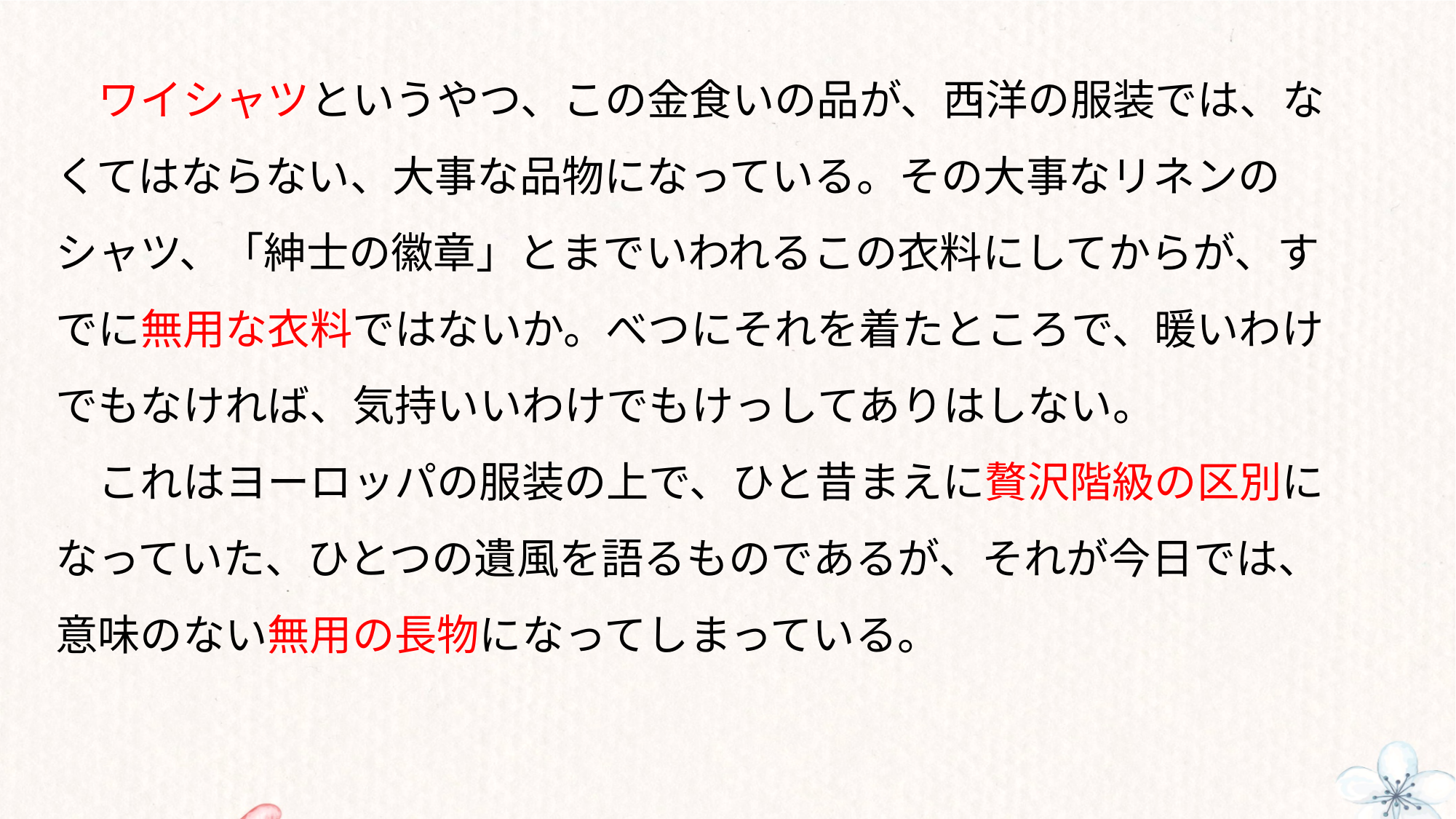

ワイシャツというやつ、この金食いの品が、西洋の服装では、なくてはならない、大事な品物になっている。その大事なリネンのシャツ、「紳士の徽章」とまでいわれるこの衣料にしてからが、すでに無用な衣料ではないか。べつにそれを着たところで、暖いわけでもなければ、気持いいわけでもけっしてありはしない。
　これはヨーロッパの服装の上で、ひと昔まえに贅沢階級の区別になっていた、ひとつの遺風を語るものであるが、それが今日では、意味のない無用の長物になってしまっている。